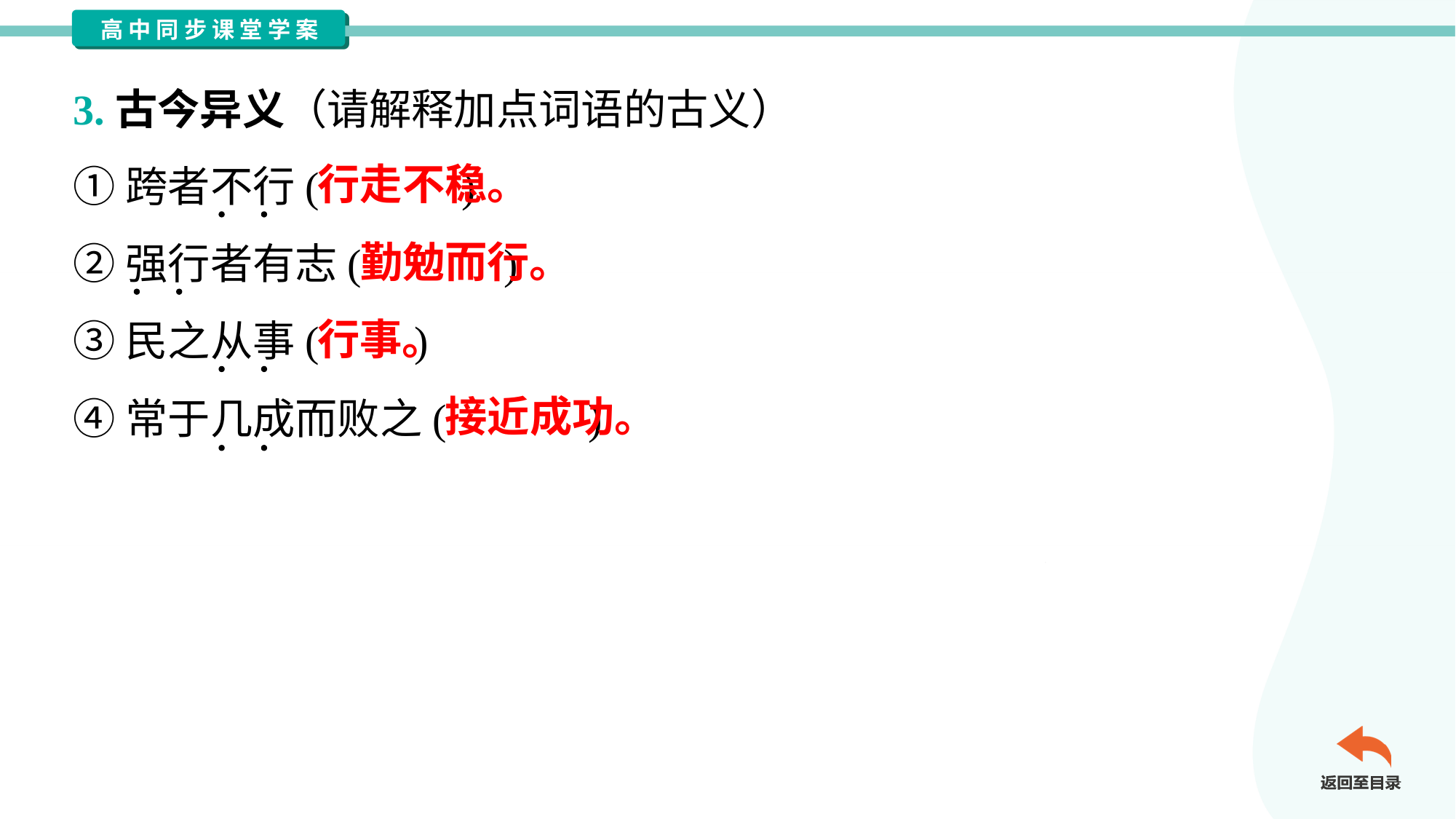

3.古今异义（请解释加点词语的古义）
①跨者不行(            )
②强行者有志(            )
③民之从事(        )
④常于几成而败之(            )
行走不稳。
勤勉而行。

行事。

接近成功。